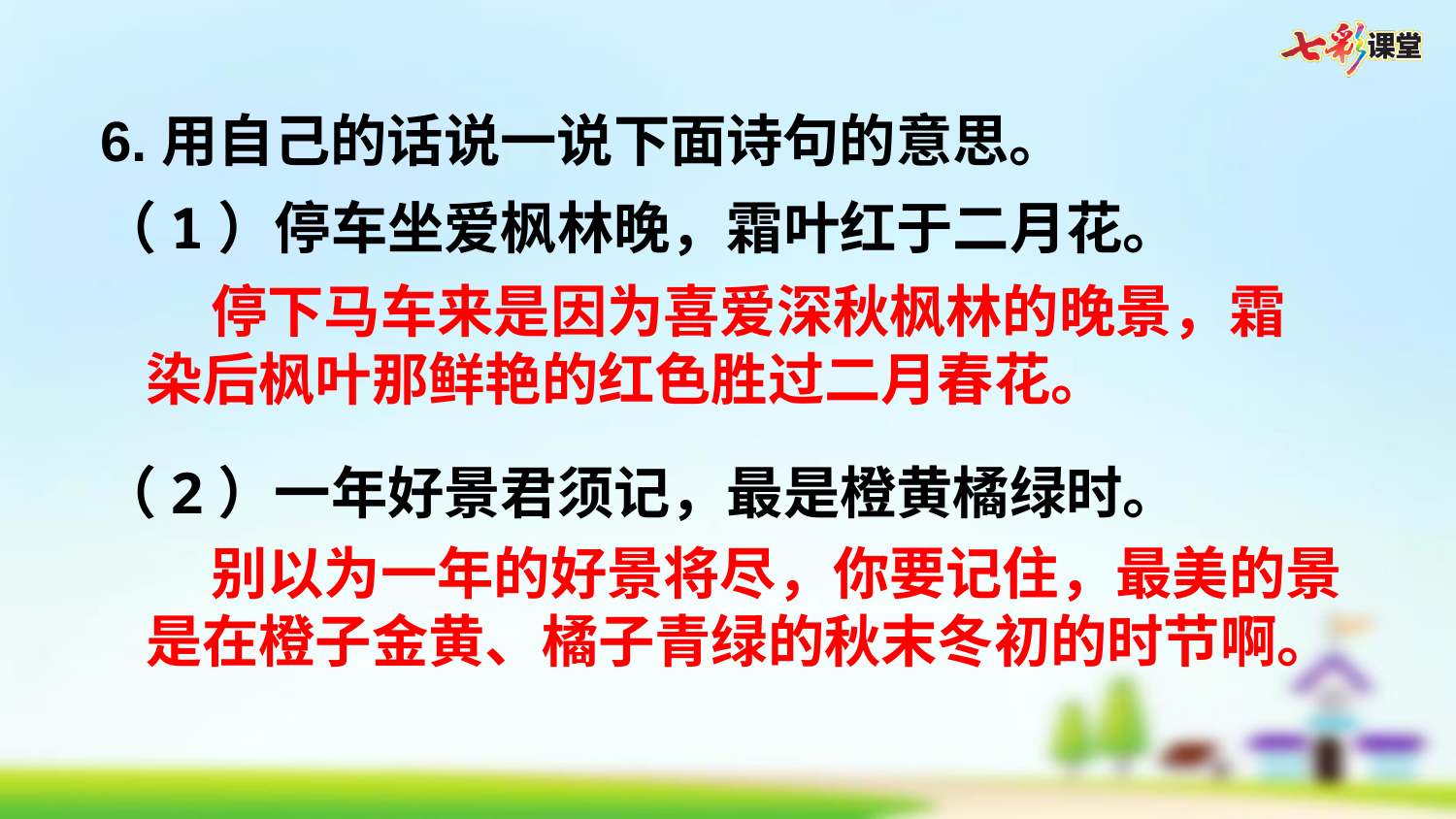

6.用自己的话说一说下面诗句的意思。
（1）停车坐爱枫林晚，霜叶红于二月花。

（2）一年好景君须记，最是橙黄橘绿时。
    停下马车来是因为喜爱深秋枫林的晚景，霜染后枫叶那鲜艳的红色胜过二月春花。
    别以为一年的好景将尽，你要记住，最美的景是在橙子金黄、橘子青绿的秋末冬初的时节啊。